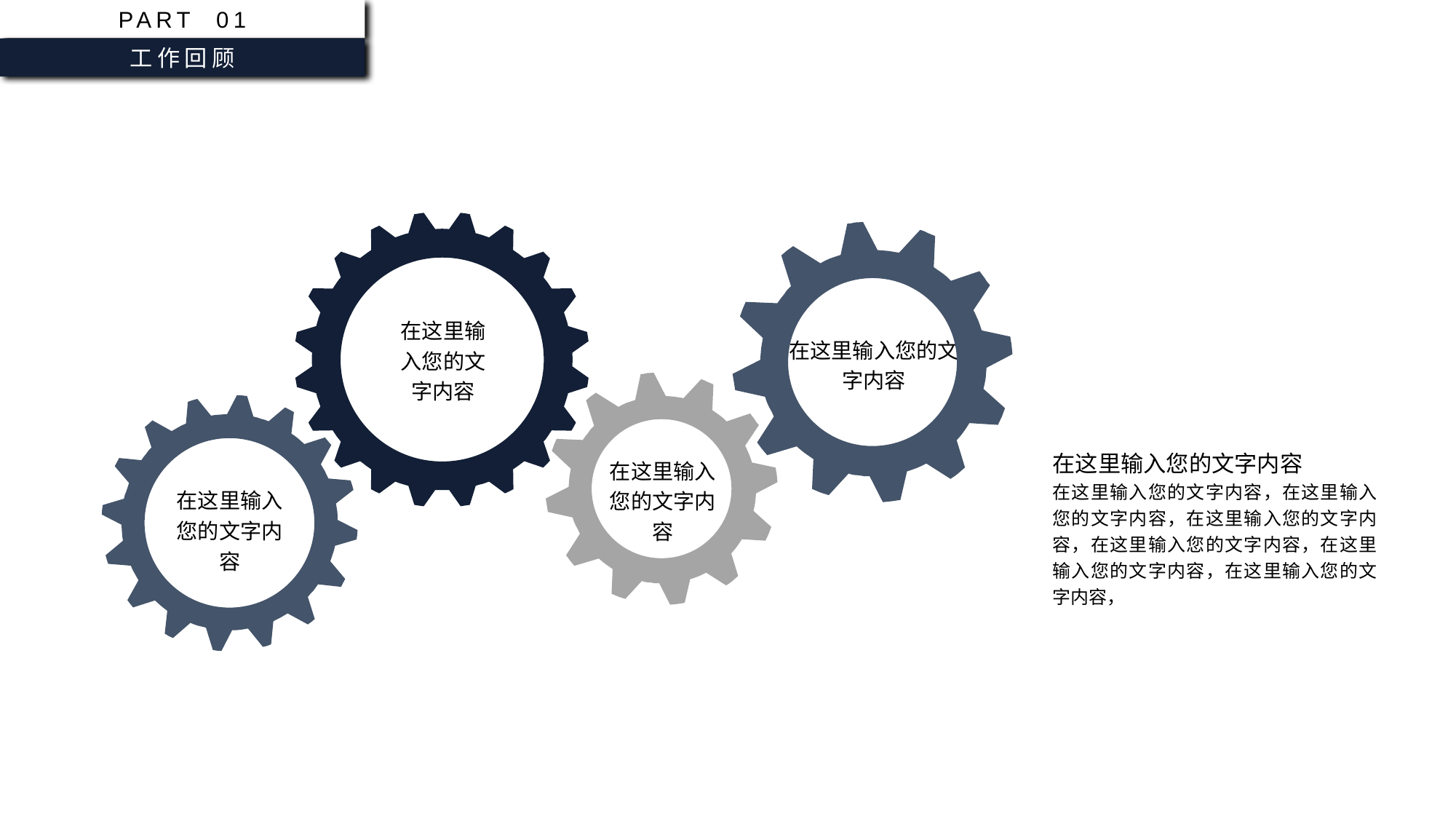

PART  01
工作回顾

在这里输入您的文字内容
在这里输入您的文字内容

在这里输入您的文字内容
在这里输入您的文字内容，在这里输入您的文字内容，在这里输入您的文字内容，在这里输入您的文字内容，在这里输入您的文字内容，在这里输入您的文字内容，
在这里输入您的文字内容
在这里输入您的文字内容